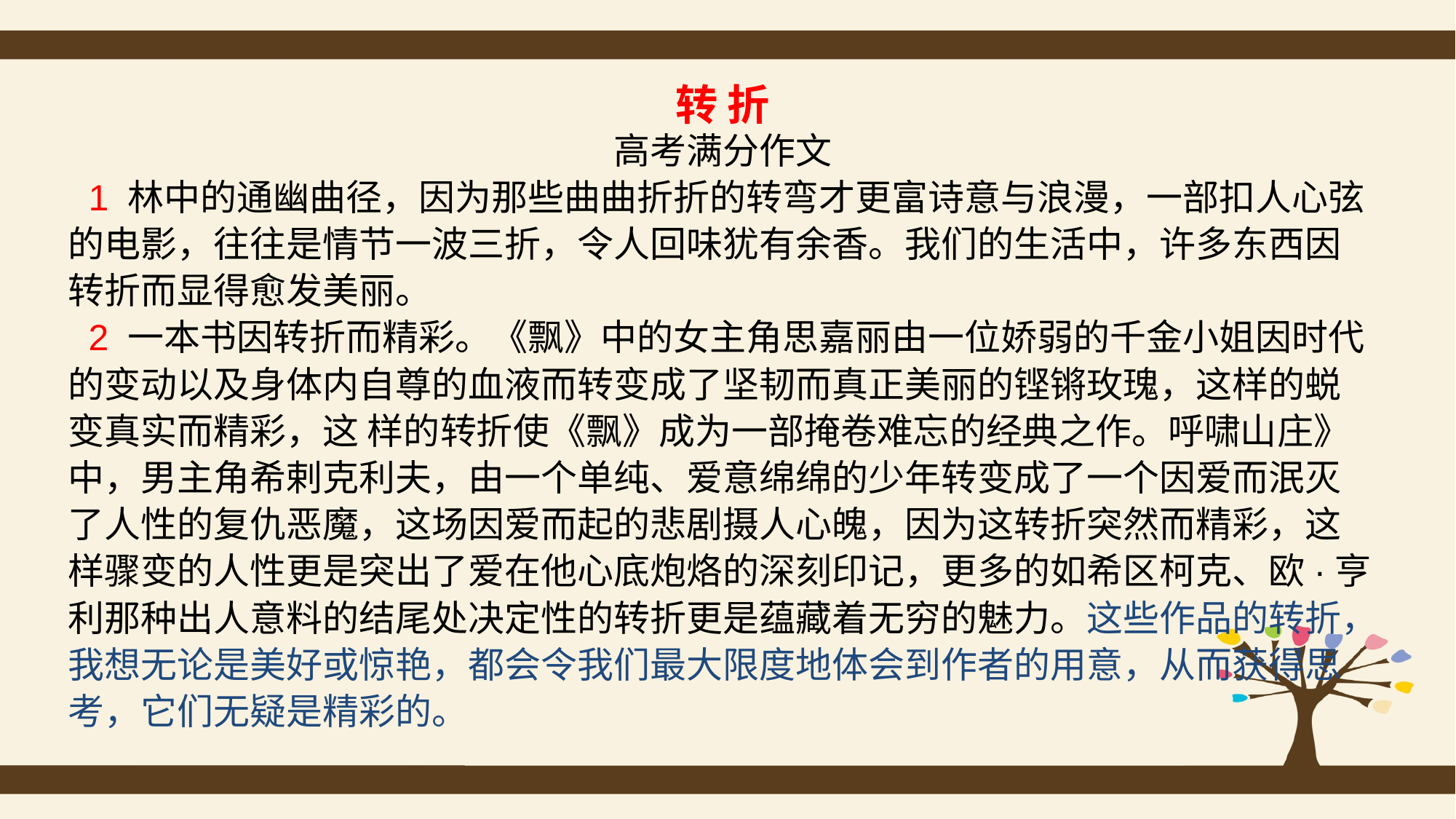

转 折
高考满分作文
  1 林中的通幽曲径，因为那些曲曲折折的转弯才更富诗意与浪漫，一部扣人心弦的电影，往往是情节一波三折，令人回味犹有余香。我们的生活中，许多东西因转折而显得愈发美丽。
  2 一本书因转折而精彩。《飘》中的女主角思嘉丽由一位娇弱的千金小姐因时代的变动以及身体内自尊的血液而转变成了坚韧而真正美丽的铿锵玫瑰，这样的蜕变真实而精彩，这 样的转折使《飘》成为一部掩卷难忘的经典之作。呼啸山庄》中，男主角希剌克利夫，由一个单纯、爱意绵绵的少年转变成了一个因爱而泯灭了人性的复仇恶魔，这场因爱而起的悲剧摄人心魄，因为这转折突然而精彩，这样骤变的人性更是突出了爱在他心底炮烙的深刻印记，更多的如希区柯克、欧·亨利那种出人意料的结尾处决定性的转折更是蕴藏着无穷的魅力。这些作品的转折，我想无论是美好或惊艳，都会令我们最大限度地体会到作者的用意，从而获得思考，它们无疑是精彩的。